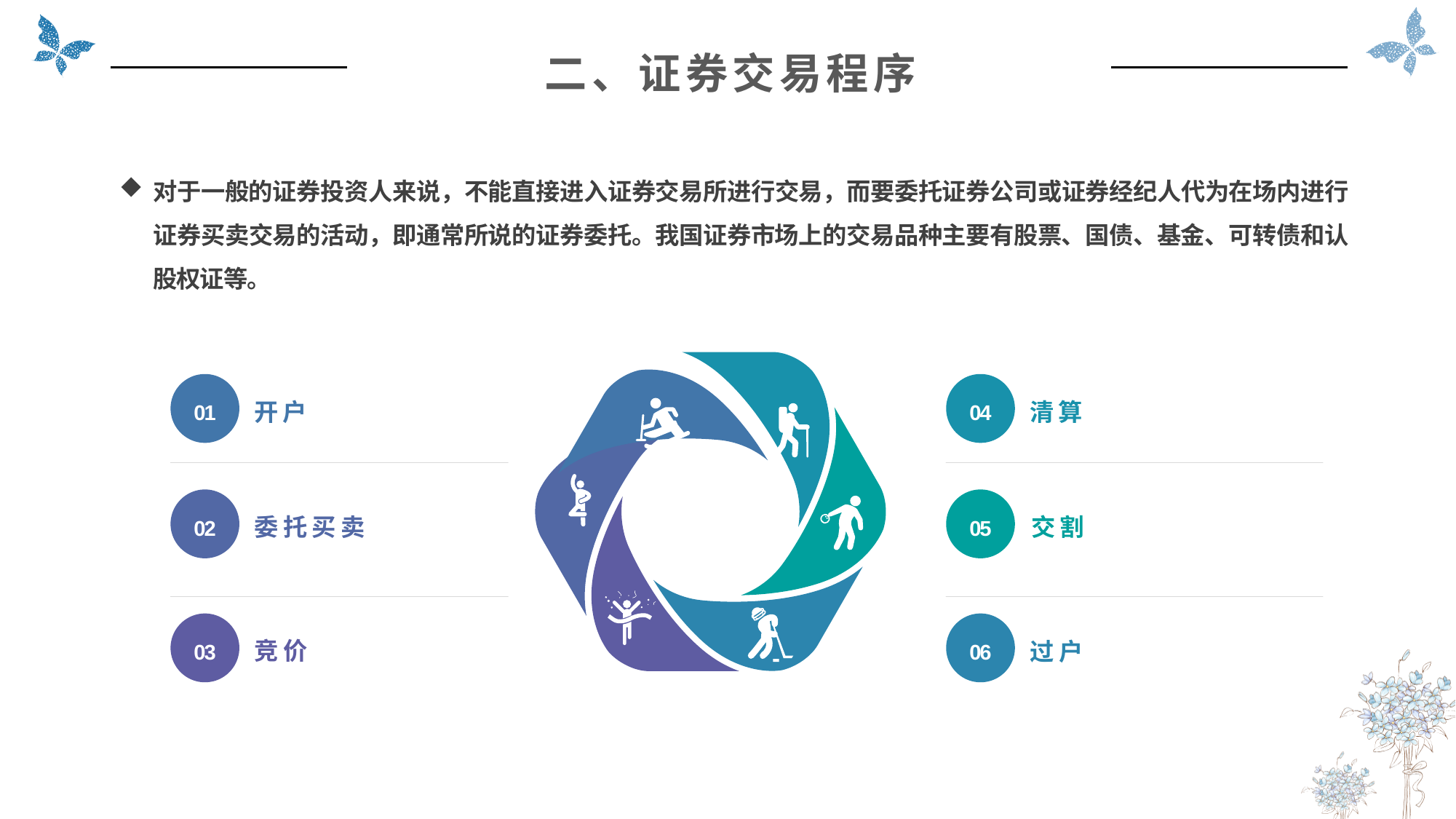

二、证券交易程序
对于一般的证券投资人来说，不能直接进入证券交易所进行交易，而要委托证券公司或证券经纪人代为在场内进行证券买卖交易的活动，即通常所说的证券委托。我国证券市场上的交易品种主要有股票、国债、基金、可转债和认股权证等。

01
04
开户
清算

02
05

委托买卖
交割

03
06
竞价
过户